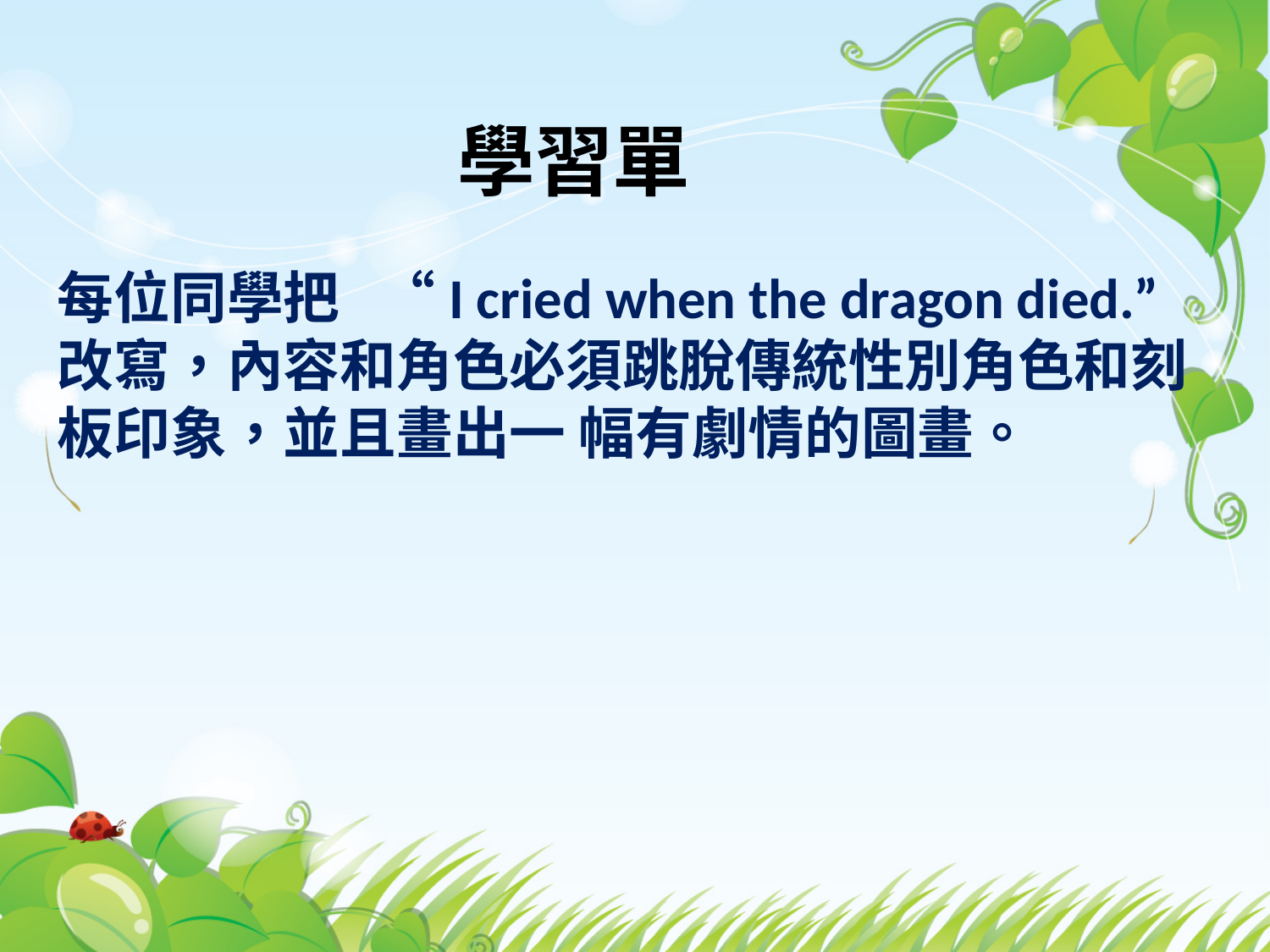

學習單
每位同學把   “I cried when the dragon died.”
改寫，內容和角色必須跳脫傳統性別角色和刻板印象，並且畫出一 幅有劇情的圖畫。